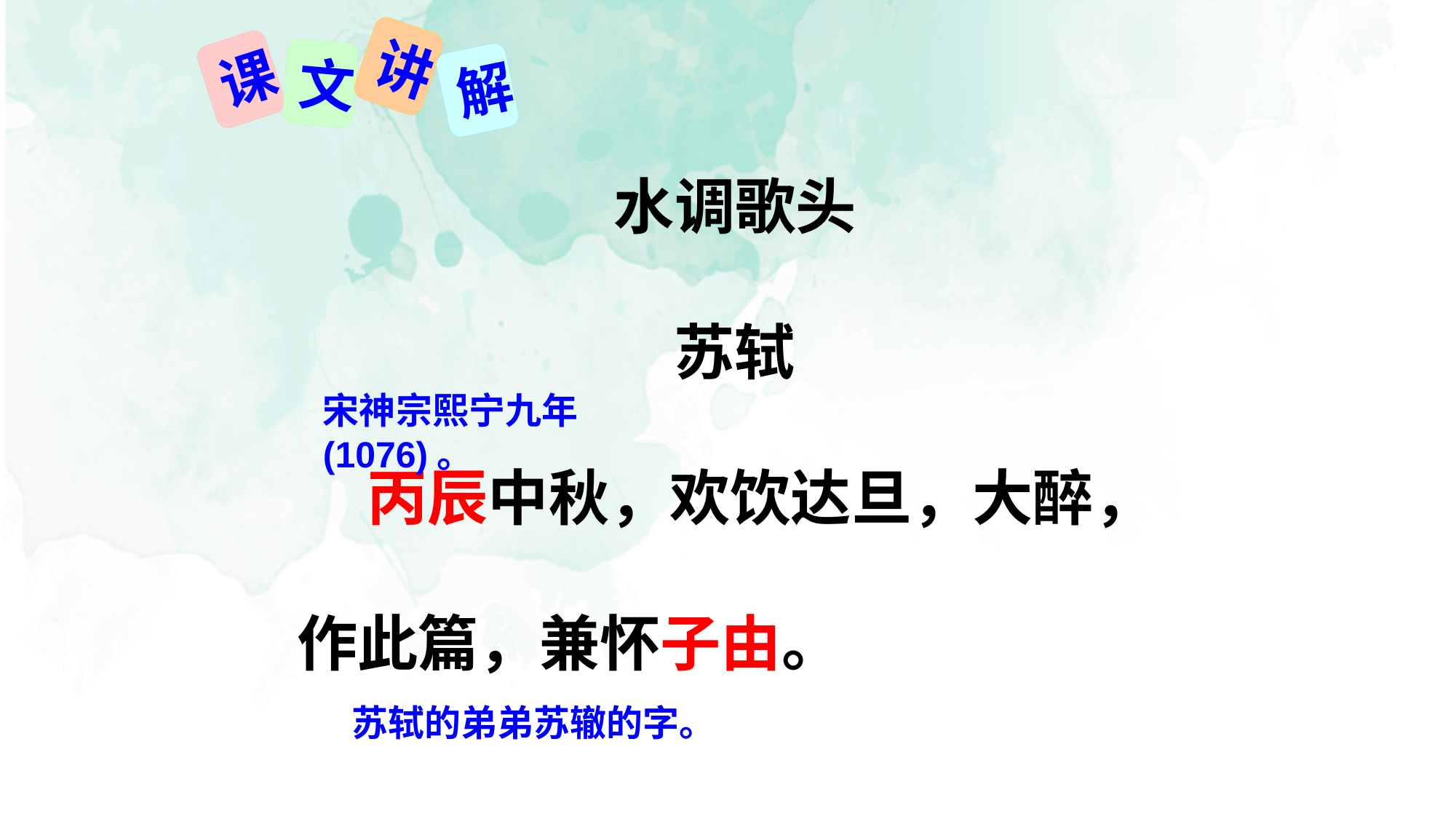

讲
课
文
解
水调歌头
苏轼
    丙辰中秋，欢饮达旦，大醉，作此篇，兼怀子由。
宋神宗熙宁九年(1076)。
苏轼的弟弟苏辙的字。